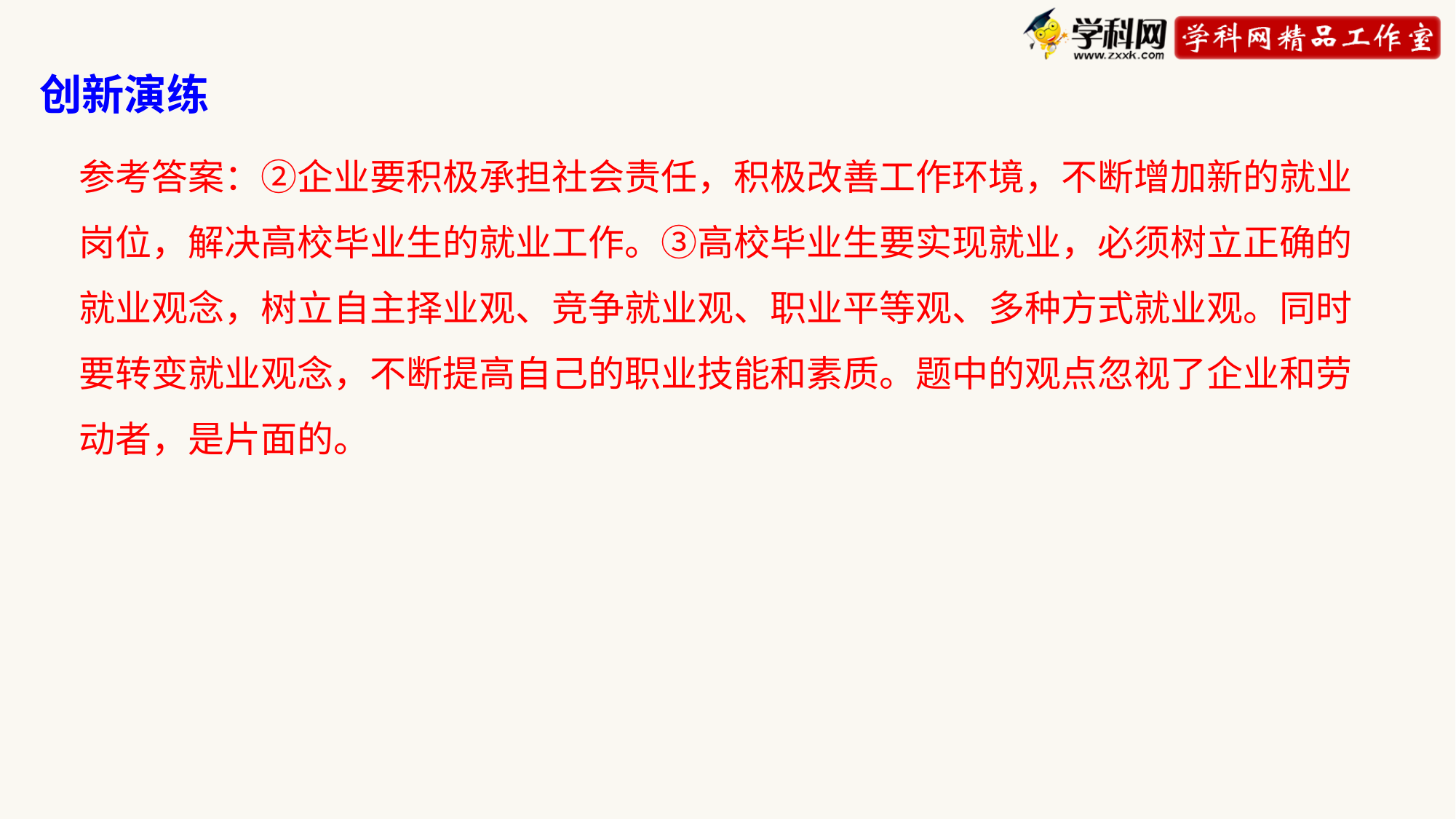

创新演练
参考答案：②企业要积极承担社会责任，积极改善工作环境，不断增加新的就业岗位，解决高校毕业生的就业工作。③高校毕业生要实现就业，必须树立正确的就业观念，树立自主择业观、竞争就业观、职业平等观、多种方式就业观。同时要转变就业观念，不断提高自己的职业技能和素质。题中的观点忽视了企业和劳动者，是片面的。